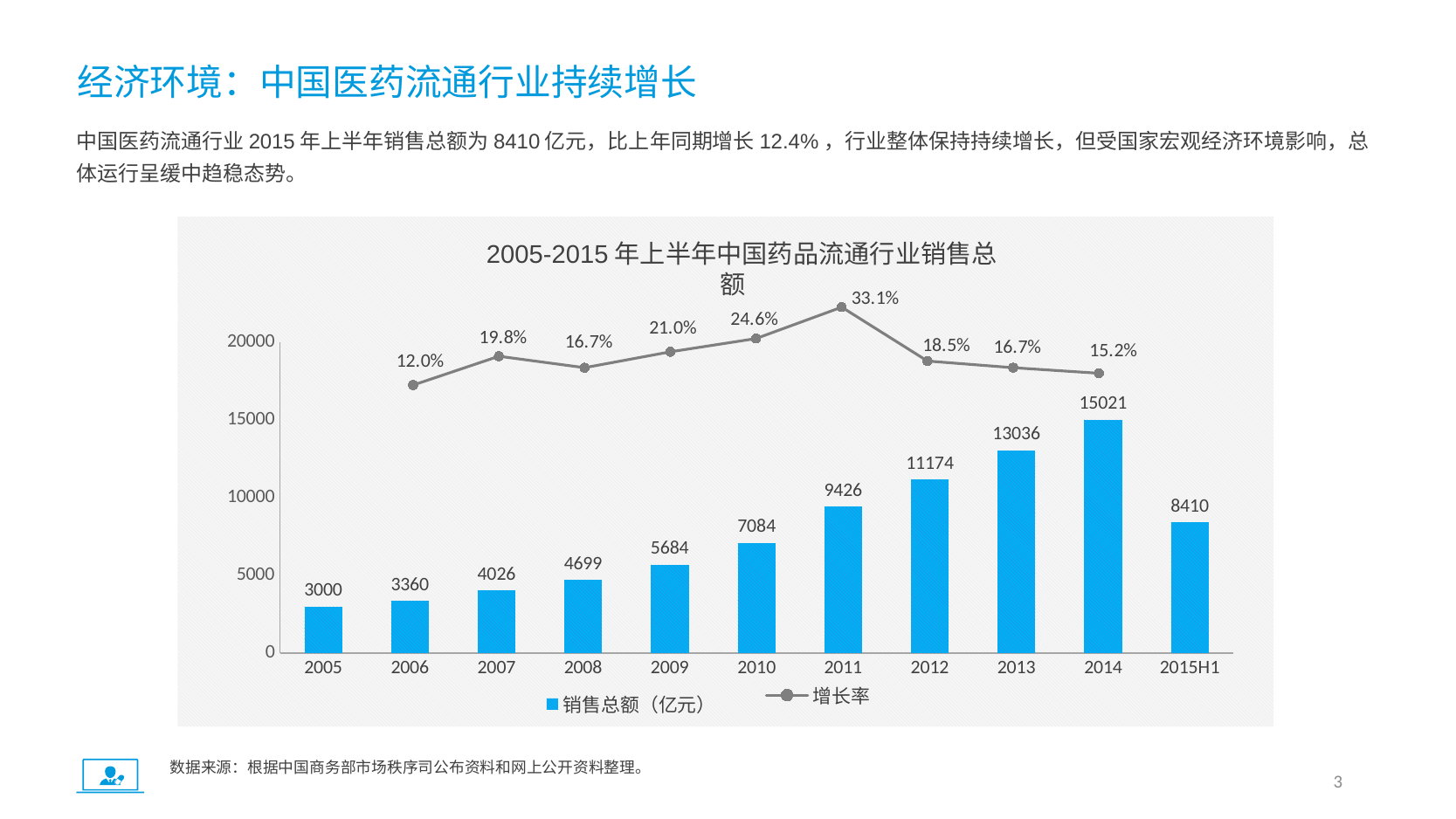

经济环境：中国医药流通行业持续增长
中国医药流通行业2015年上半年销售总额为8410亿元，比上年同期增长12.4%，行业整体保持持续增长，但受国家宏观经济环境影响，总体运行呈缓中趋稳态势。

2005-2015年上半年中国药品流通行业销售总额

### Chart

| Category | 增长率 |
|---|---|
| 2006 | 0.12 |
| 2007 | 0.198 |
| 2008 | 0.167 |
| 2009 | 0.21 |
| 2010 | 0.246 |
| 2011 | 0.331 |
| 2012 | 0.185 |
| 2013 | 0.167 |
| 2014 | 0.152 |

### Chart

| Category | 销售总额（亿元） |
|---|---|
| 2005 | 3000.0 |
| 2006 | 3360.0 |
| 2007 | 4026.0 |
| 2008 | 4699.0 |
| 2009 | 5684.0 |
| 2010 | 7084.0 |
| 2011 | 9426.0 |
| 2012 | 11174.0 |
| 2013 | 13036.0 |
| 2014 | 15021.0 |
| 2015H1 | 8410.0 |
数据来源：根据中国商务部市场秩序司公布资料和网上公开资料整理。
3